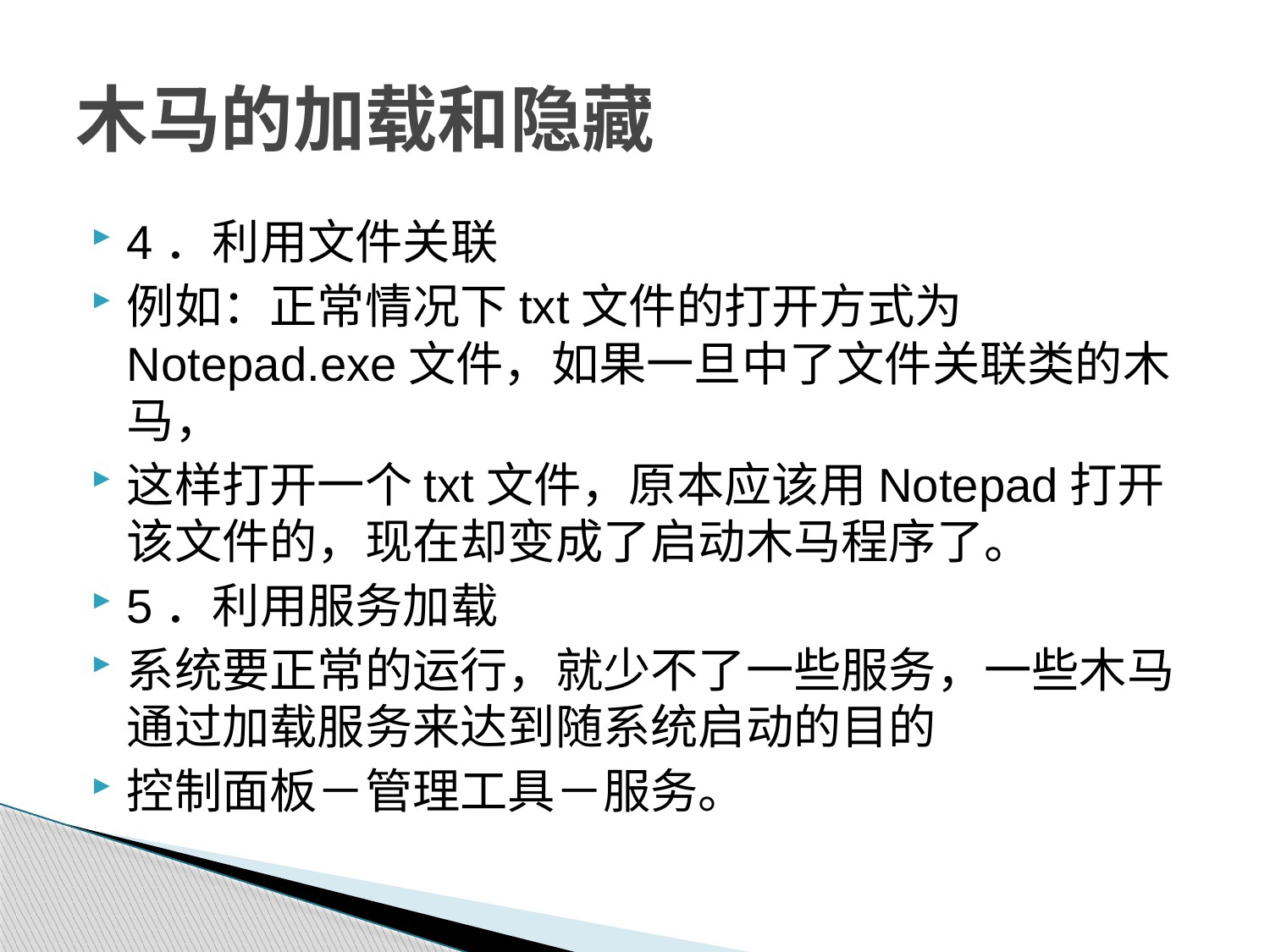

# 木马的加载和隐藏
4．利用文件关联
例如：正常情况下txt文件的打开方式为Notepad.exe文件，如果一旦中了文件关联类的木马，
这样打开一个txt文件，原本应该用Notepad打开该文件的，现在却变成了启动木马程序了。
5．利用服务加载
系统要正常的运行，就少不了一些服务，一些木马通过加载服务来达到随系统启动的目的
控制面板－管理工具－服务。